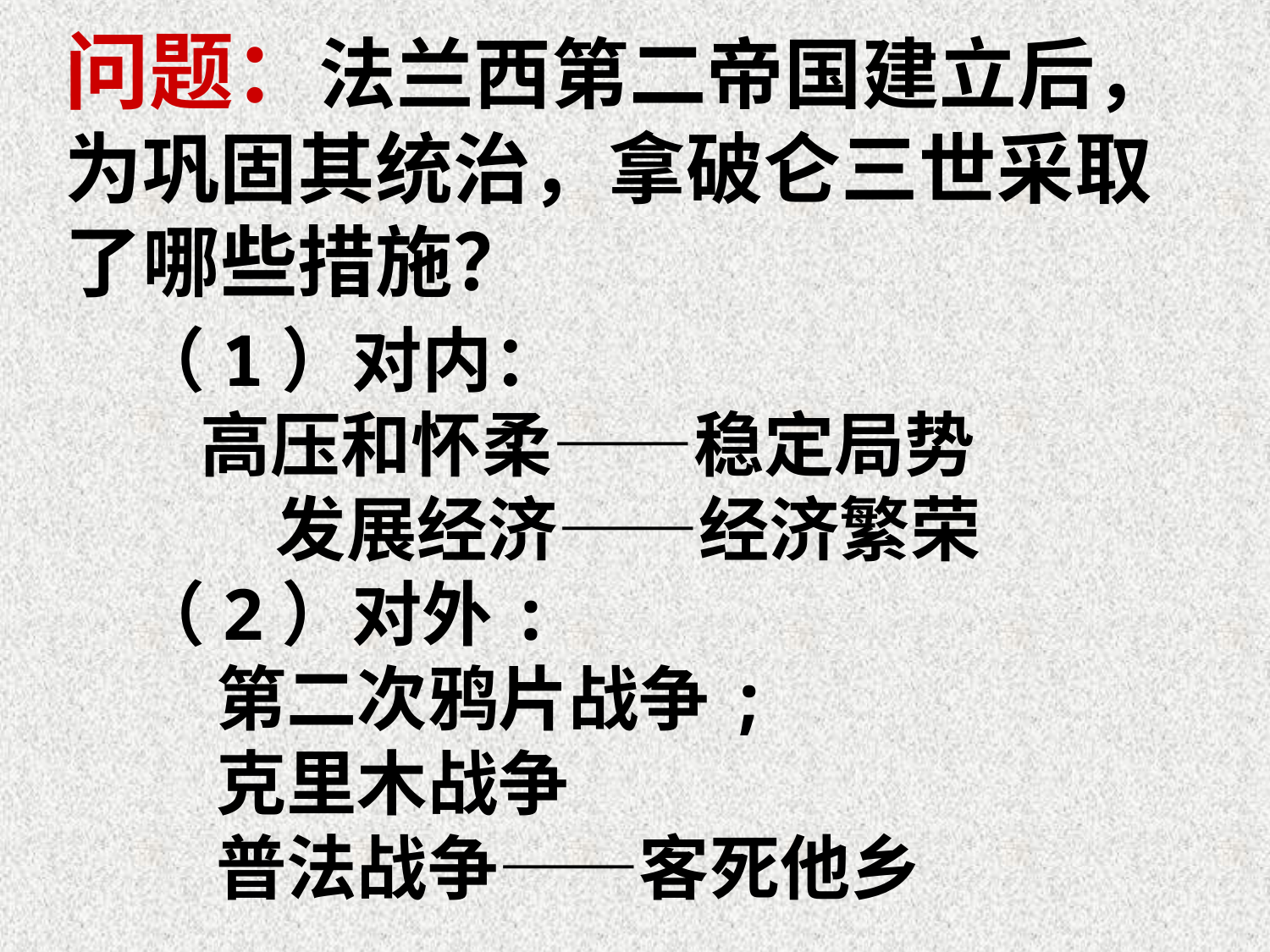

问题：法兰西第二帝国建立后，为巩固其统治，拿破仑三世采取了哪些措施？
（1）对内：
   高压和怀柔——稳定局势
　　发展经济——经济繁荣
（2）对外:
    第二次鸦片战争;
    克里木战争
    普法战争——客死他乡